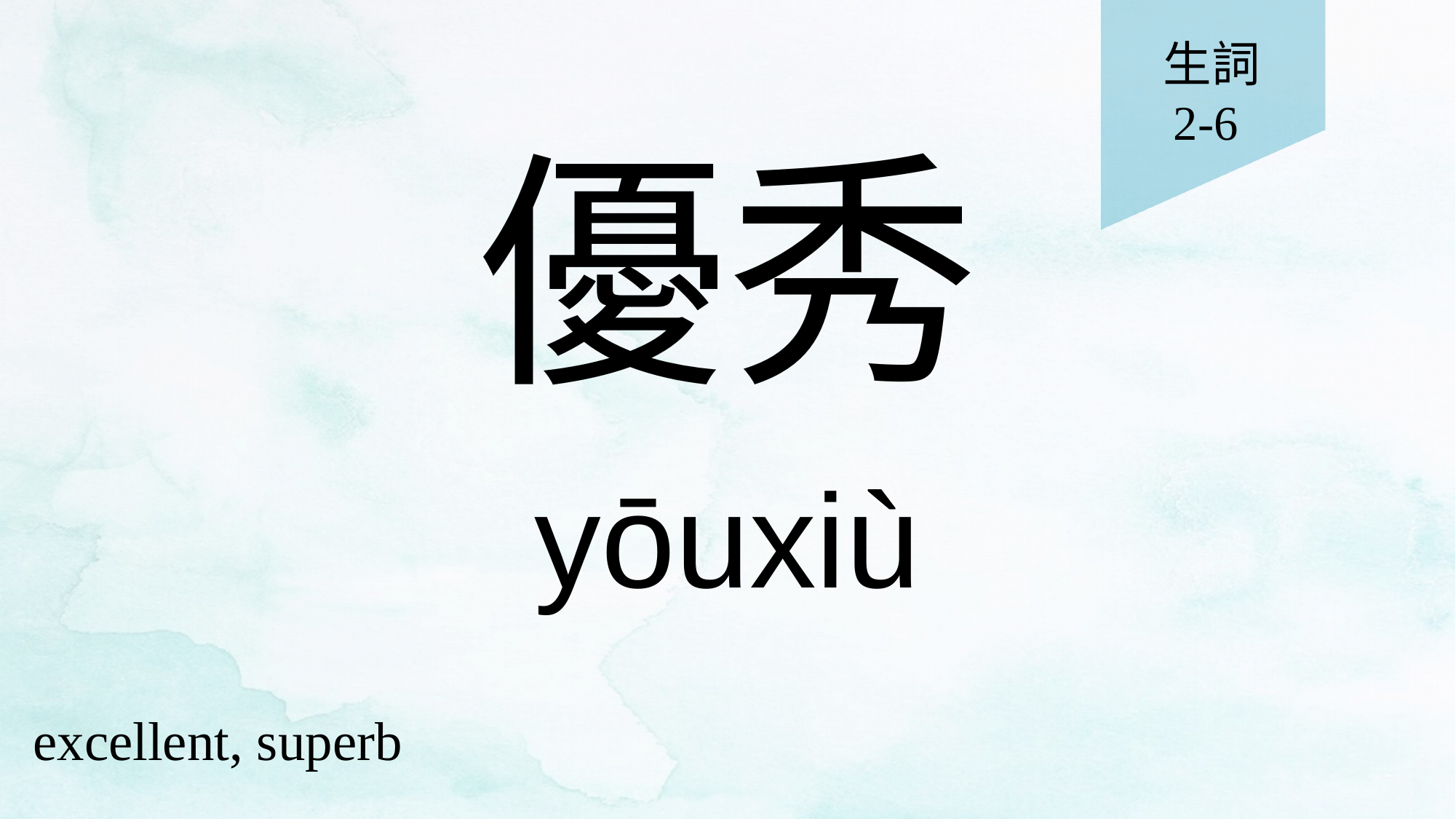

生詞
2-6
# 優秀
yōuxiù
excellent, superb